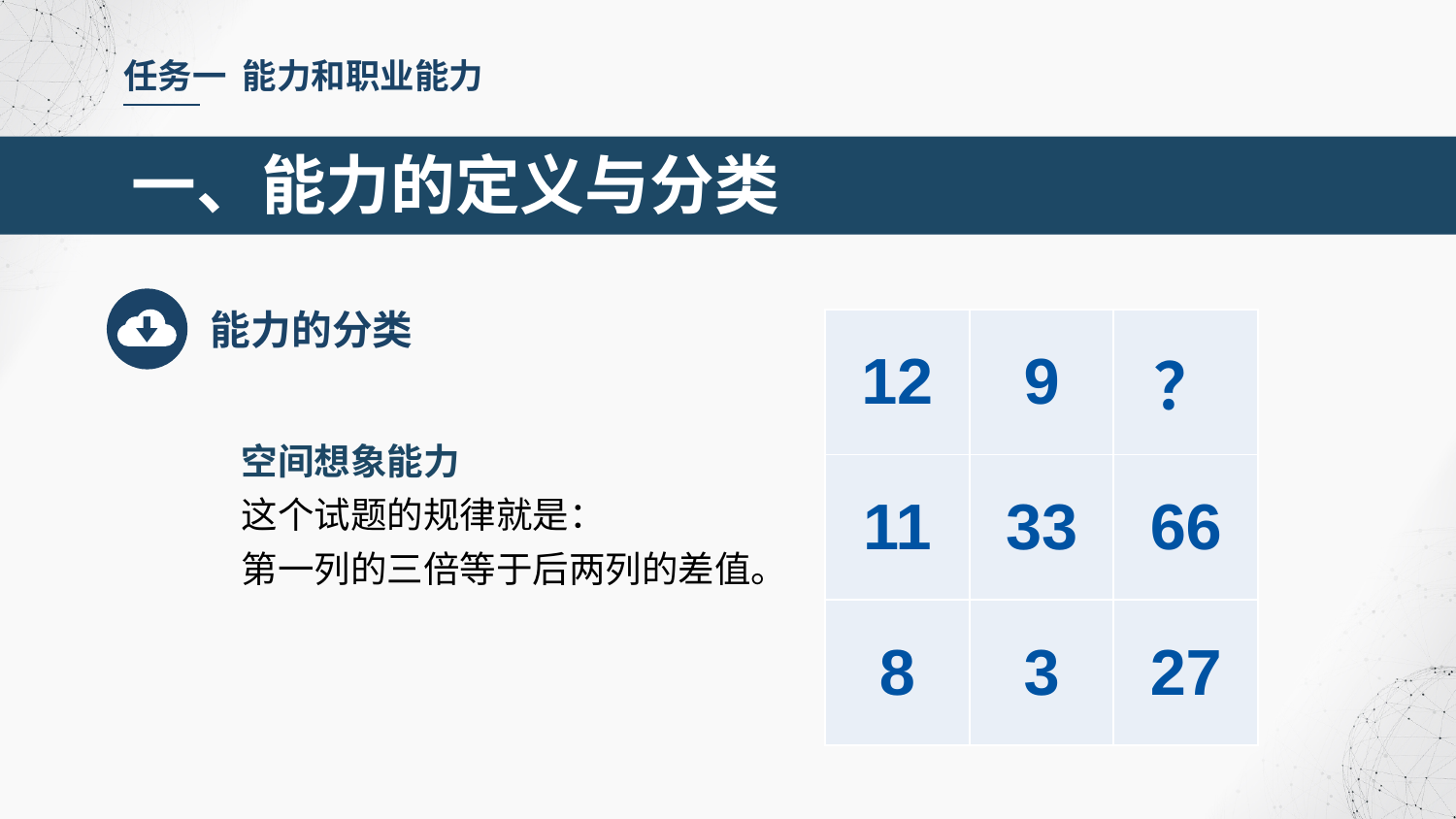

任务一  能力和职业能力

一、能力的定义与分类

能力的分类
| 12 | 9 | ？ |
| --- | --- | --- |
| 11 | 33 | 66 |
| 8 | 3 | 27 |
空间想象能力
这个试题的规律就是：
第一列的三倍等于后两列的差值。